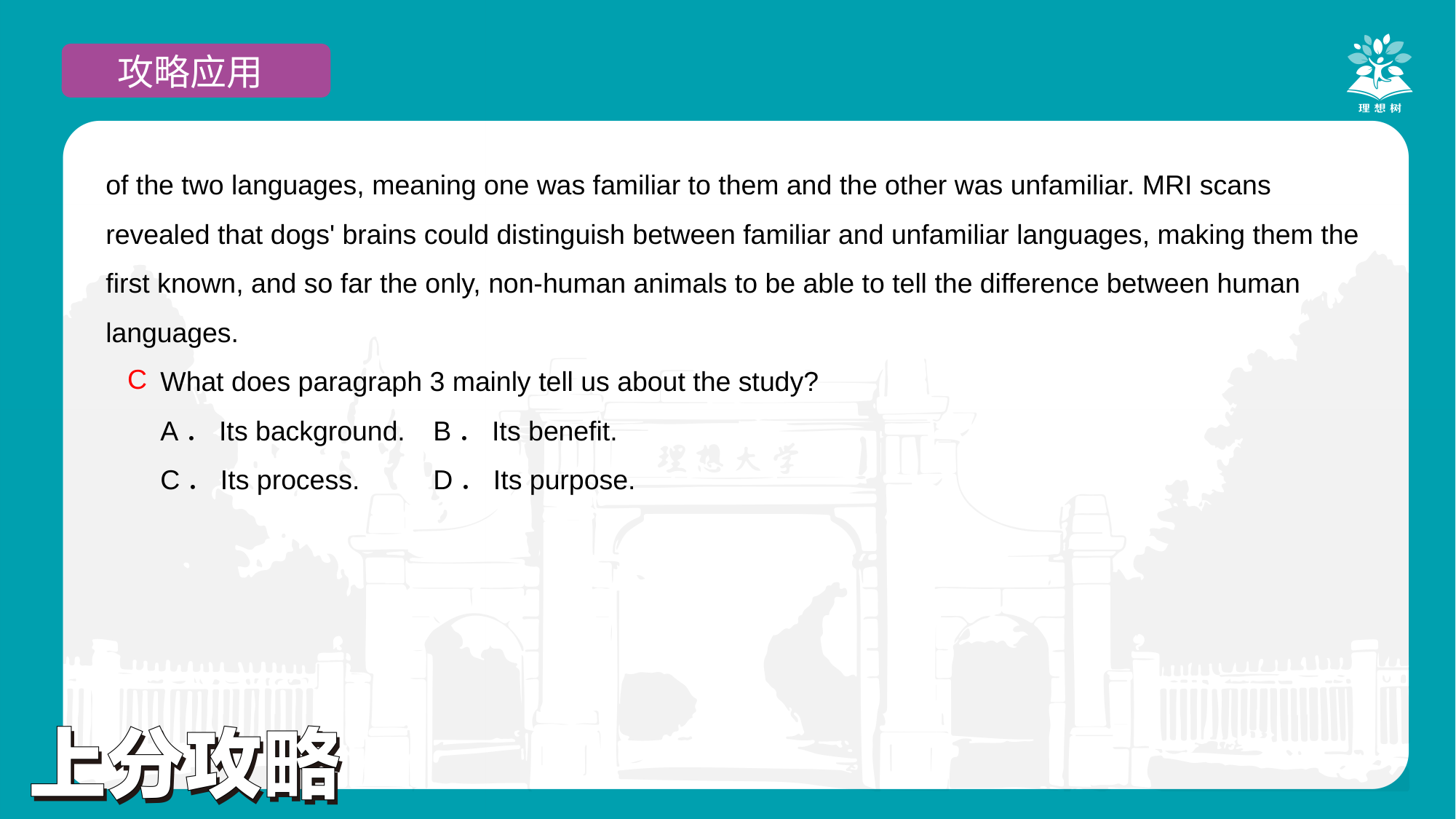

攻略应用
of the two languages, meaning one was familiar to them and the other was unfamiliar. MRI scans revealed that dogs' brains could distinguish between familiar and unfamiliar languages, making them the first known, and so far the only, non-human animals to be able to tell the difference between human languages.
What does paragraph 3 mainly tell us about the study?
A．Its background.	B．Its benefit.
C．Its process.	D．Its purpose.

C